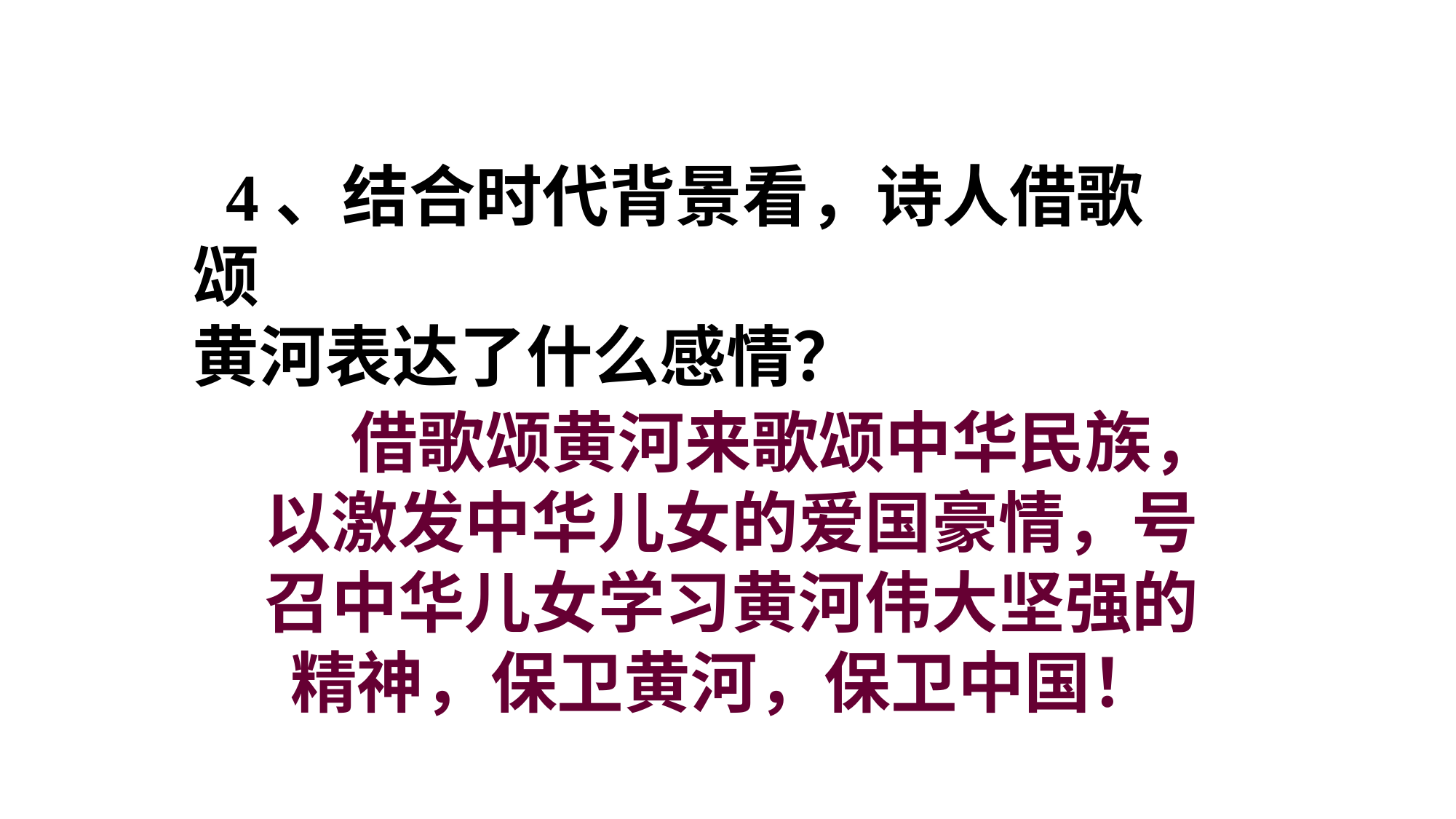

4、结合时代背景看，诗人借歌颂
黄河表达了什么感情？

      借歌颂黄河来歌颂中华民族，以激发中华儿女的爱国豪情，号召中华儿女学习黄河伟大坚强的精神，保卫黄河，保卫中国！